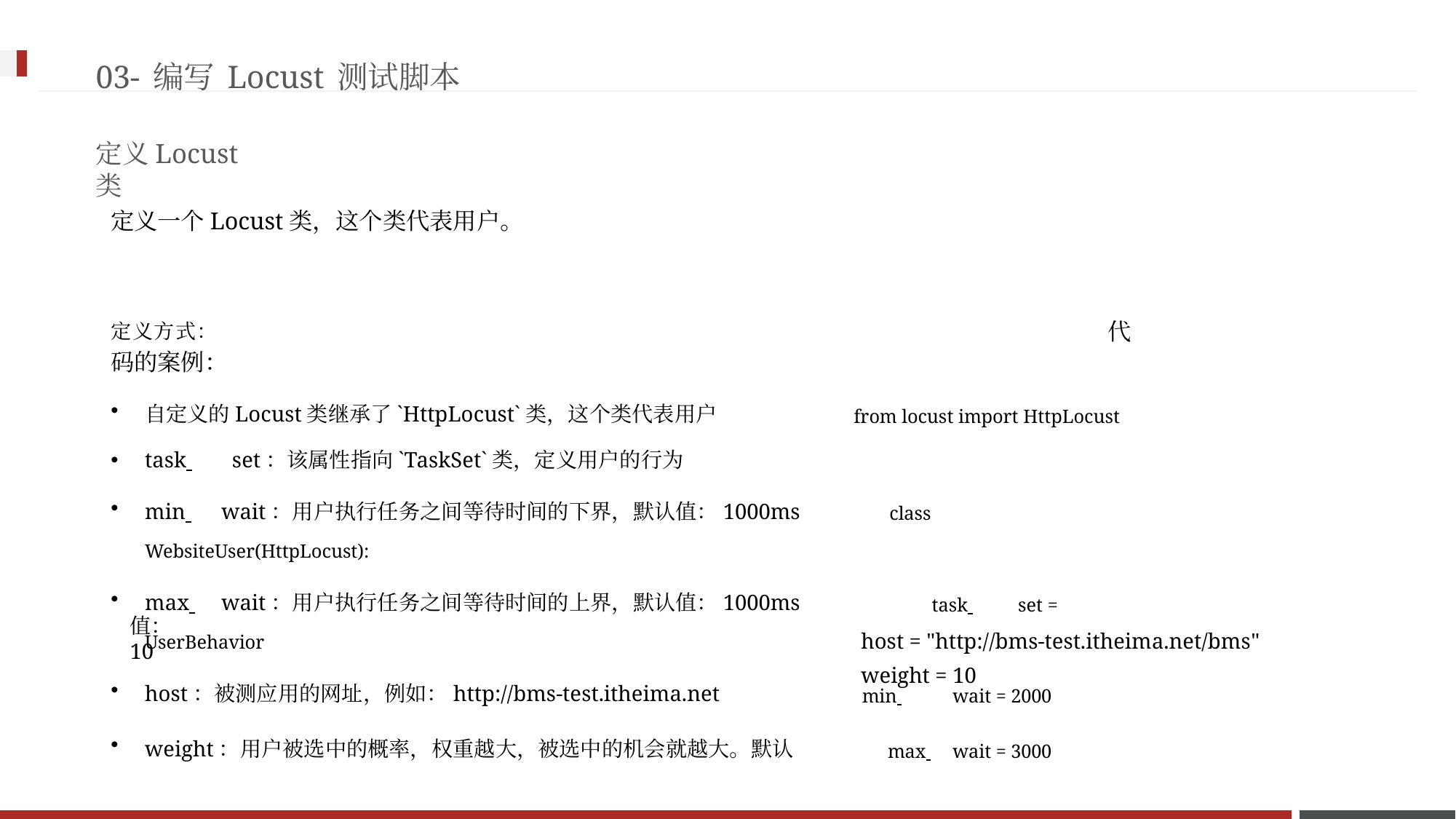

03-编写Locust测试脚本

定义Locust类
定义一个Locust类，这个类代表用户。

定义方式： 代码的案例：

自定义的Locust类继承了`HttpLocust`类，这个类代表用户 from locust import HttpLocust
task 	set：该属性指向`TaskSet`类，定义用户的行为
min 	wait：用户执行任务之间等待时间的下界，默认值：1000ms class WebsiteUser(HttpLocust):
max 	wait：用户执行任务之间等待时间的上界，默认值：1000ms task 	set = UserBehavior
host：被测应用的网址，例如：http://bms-test.itheima.net min 	wait = 2000
weight：用户被选中的概率，权重越大，被选中的机会就越大。默认 max 	wait = 3000
值：10
host = "http://bms-test.itheima.net/bms" weight = 10